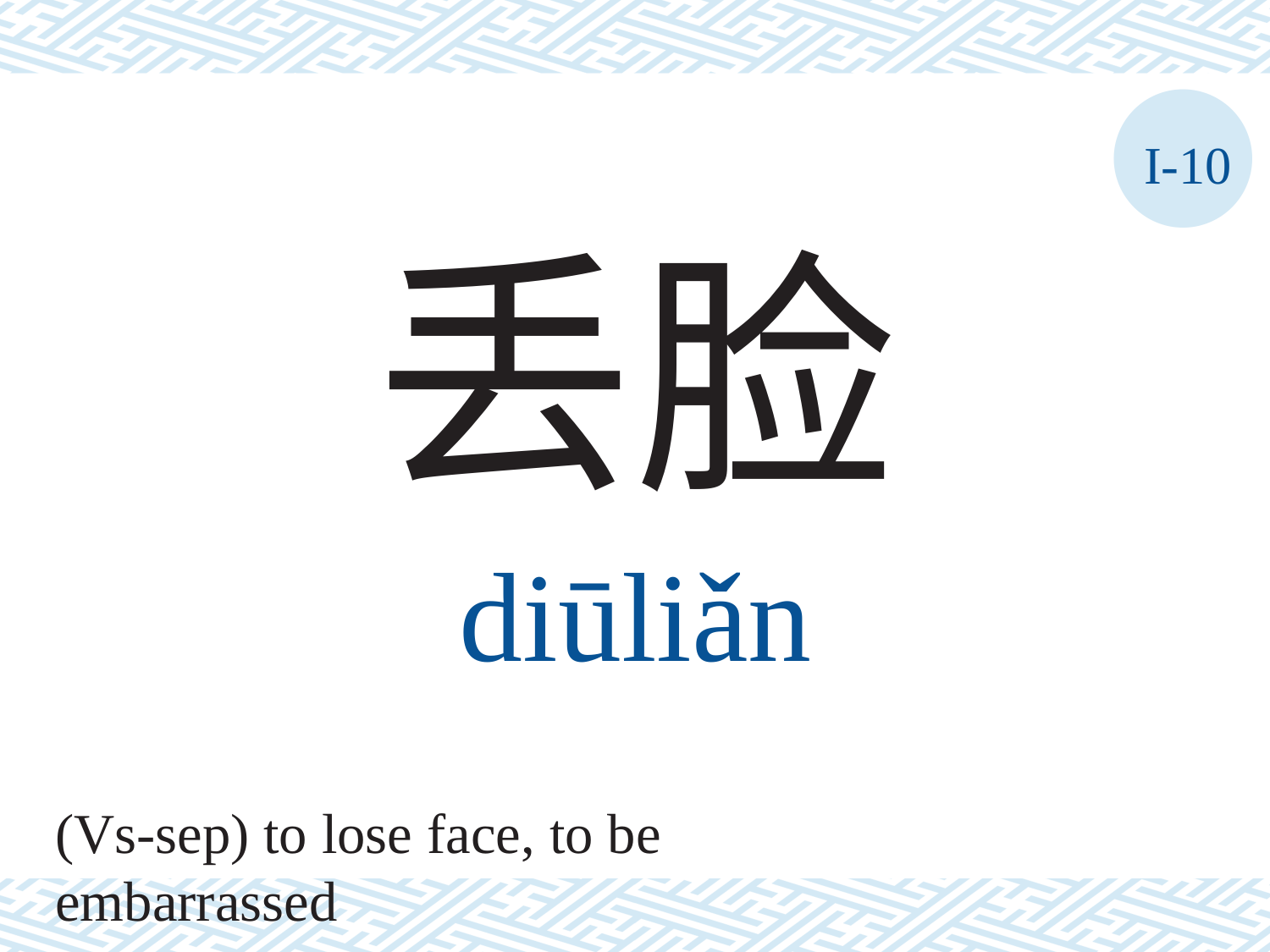

I-10
丢脸
diūliǎn
(Vs-sep) to lose face, to be embarrassed